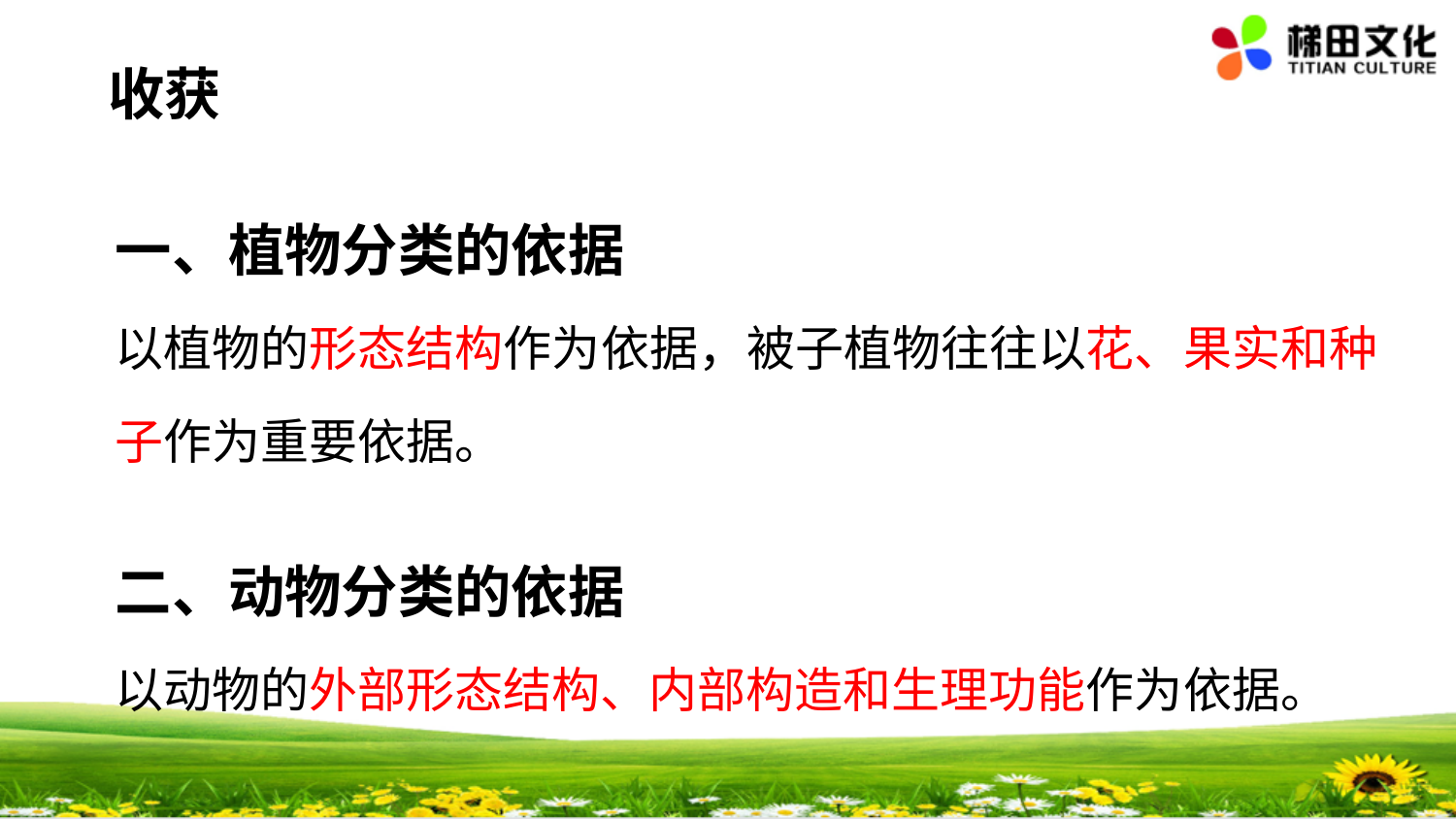

#
收获
一、植物分类的依据
以植物的形态结构作为依据，被子植物往往以花、果实和种子作为重要依据。

二、动物分类的依据
以动物的外部形态结构、内部构造和生理功能作为依据。